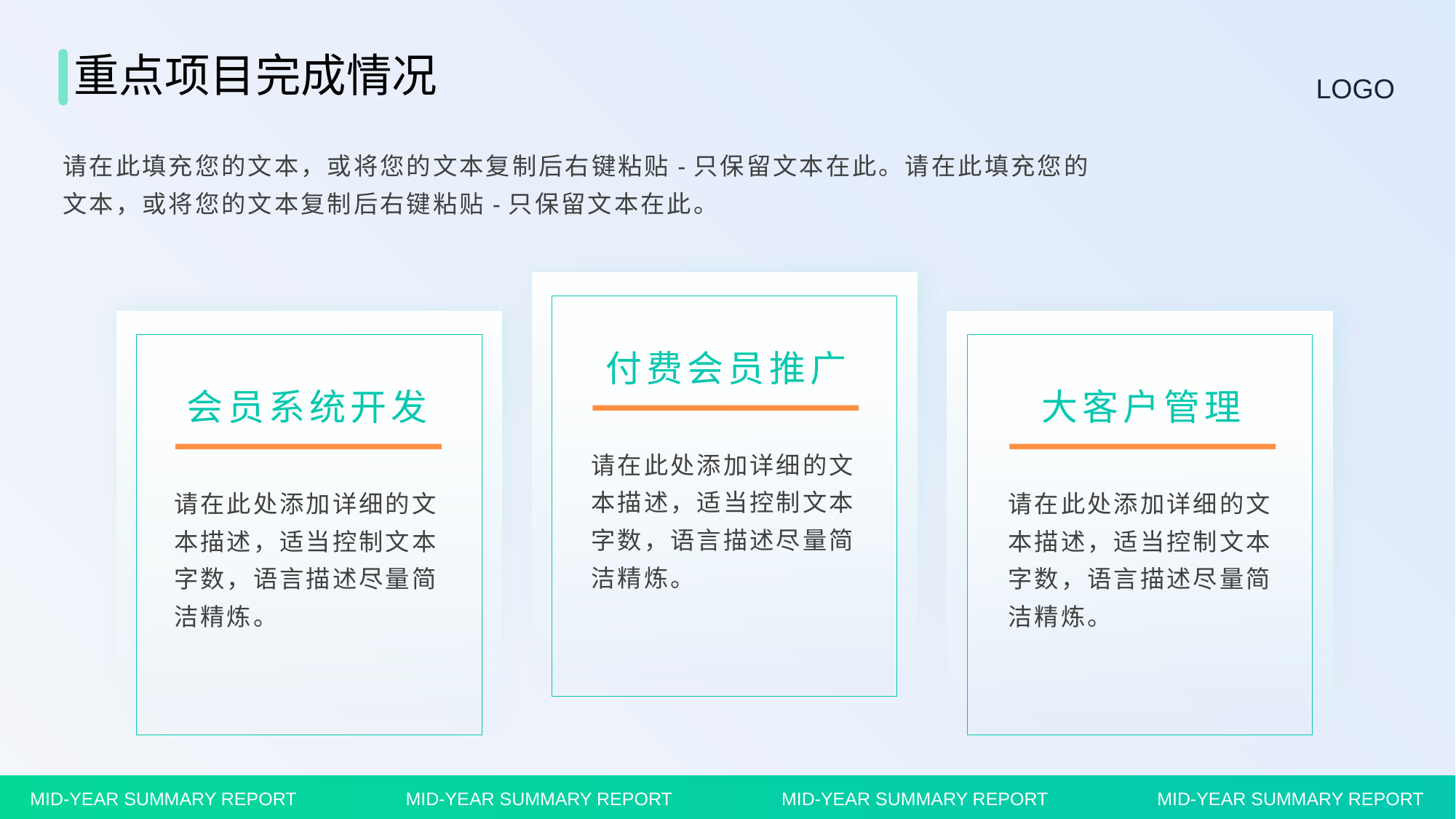

重点项目完成情况
LOGO
请在此填充您的文本，或将您的文本复制后右键粘贴-只保留文本在此。请在此填充您的文本，或将您的文本复制后右键粘贴-只保留文本在此。

付费会员推广
会员系统开发
大客户管理

请在此处添加详细的文本描述，适当控制文本字数，语言描述尽量简洁精炼。

请在此处添加详细的文本描述，适当控制文本字数，语言描述尽量简洁精炼。
请在此处添加详细的文本描述，适当控制文本字数，语言描述尽量简洁精炼。
MID-YEAR SUMMARY REPORT
MID-YEAR SUMMARY REPORT
MID-YEAR SUMMARY REPORT
MID-YEAR SUMMARY REPORT